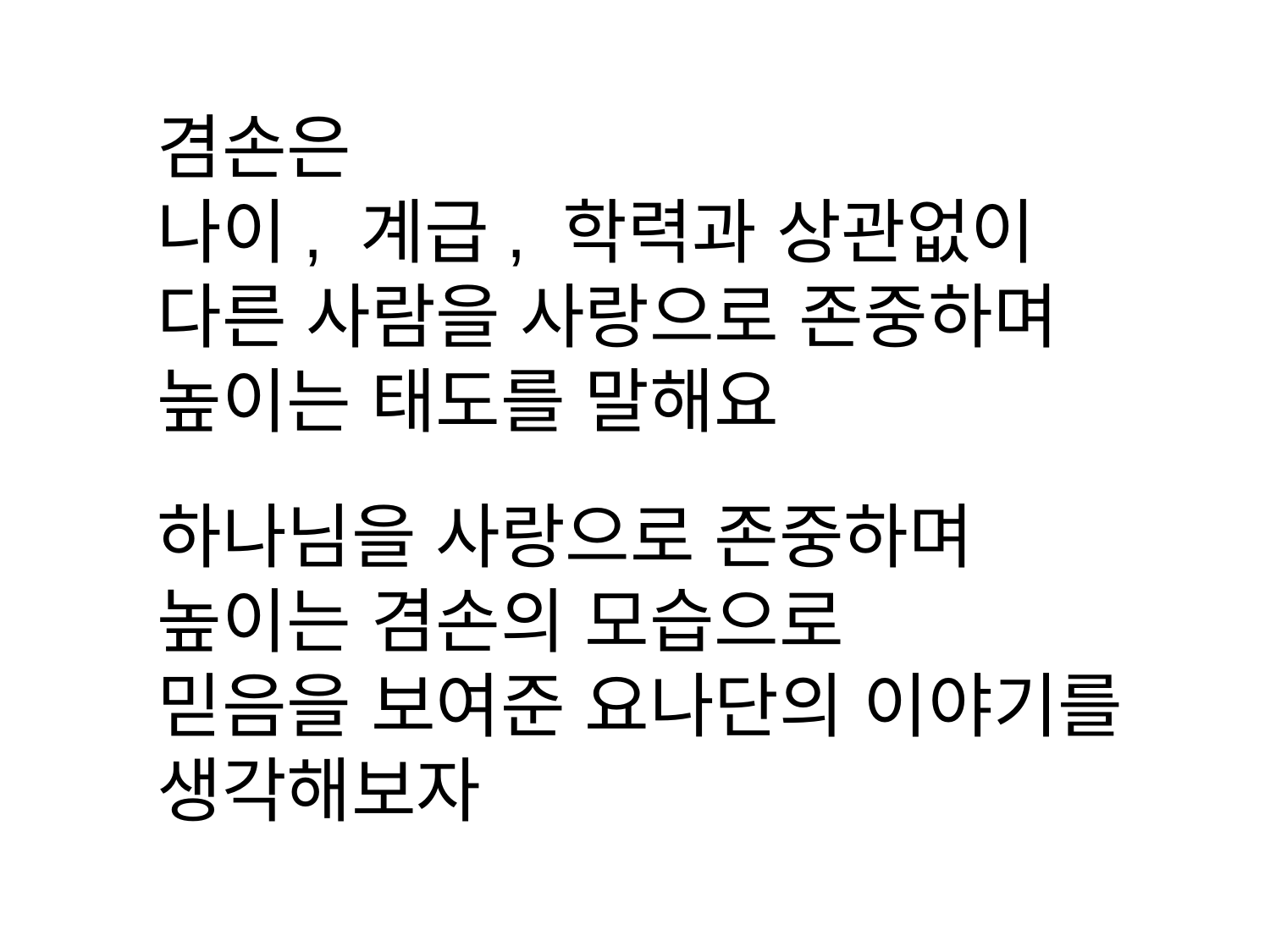

겸손은
나이, 계급, 학력과 상관없이
다른 사람을 사랑으로 존중하며
높이는 태도를 말해요
하나님을 사랑으로 존중하며
높이는 겸손의 모습으로
믿음을 보여준 요나단의 이야기를
생각해보자